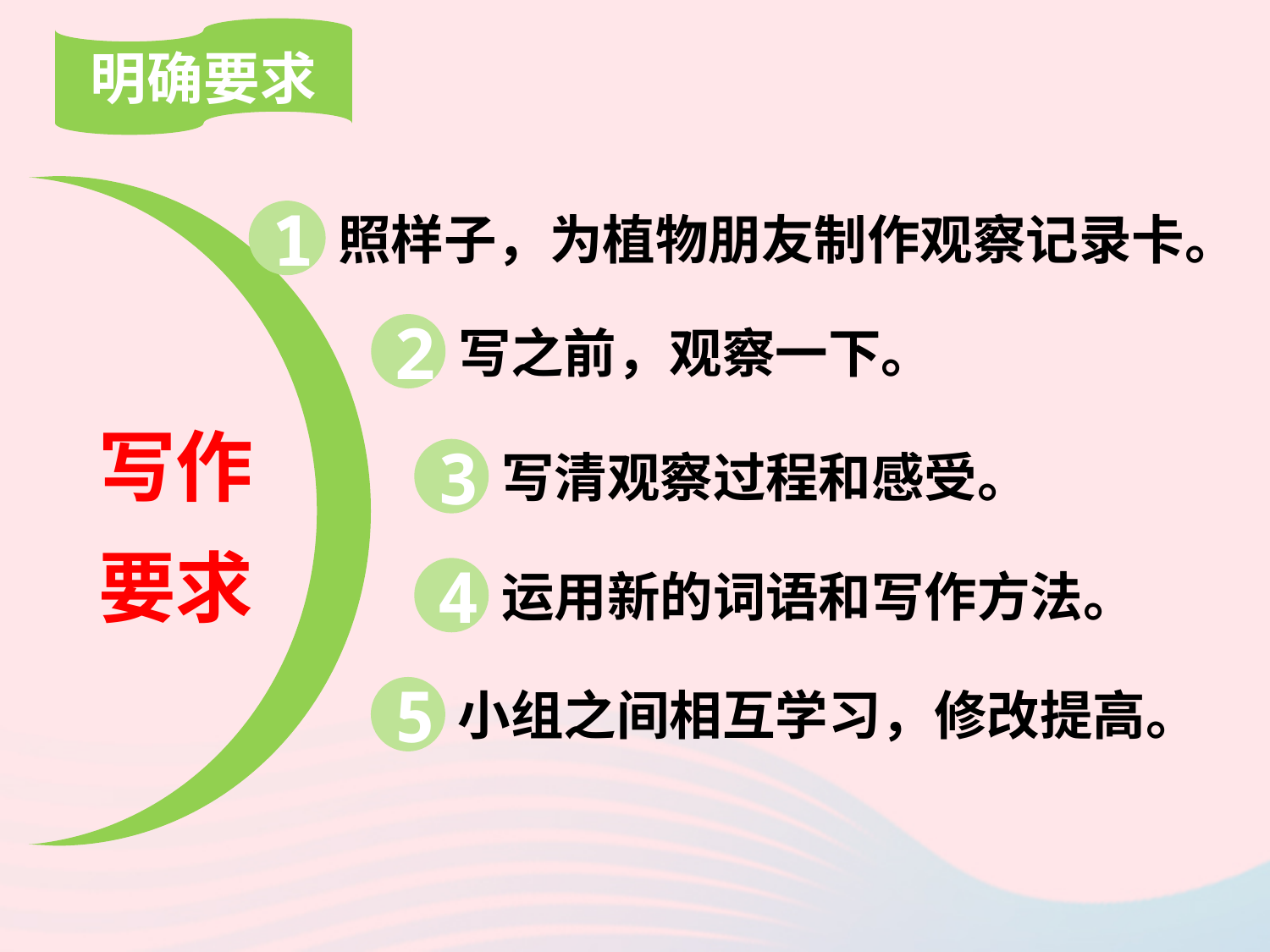

明确要求
写作
要求
1
照样子，为植物朋友制作观察记录卡。
2
写之前，观察一下。
3
写清观察过程和感受。
4
运用新的词语和写作方法。
5
小组之间相互学习，修改提高。
0